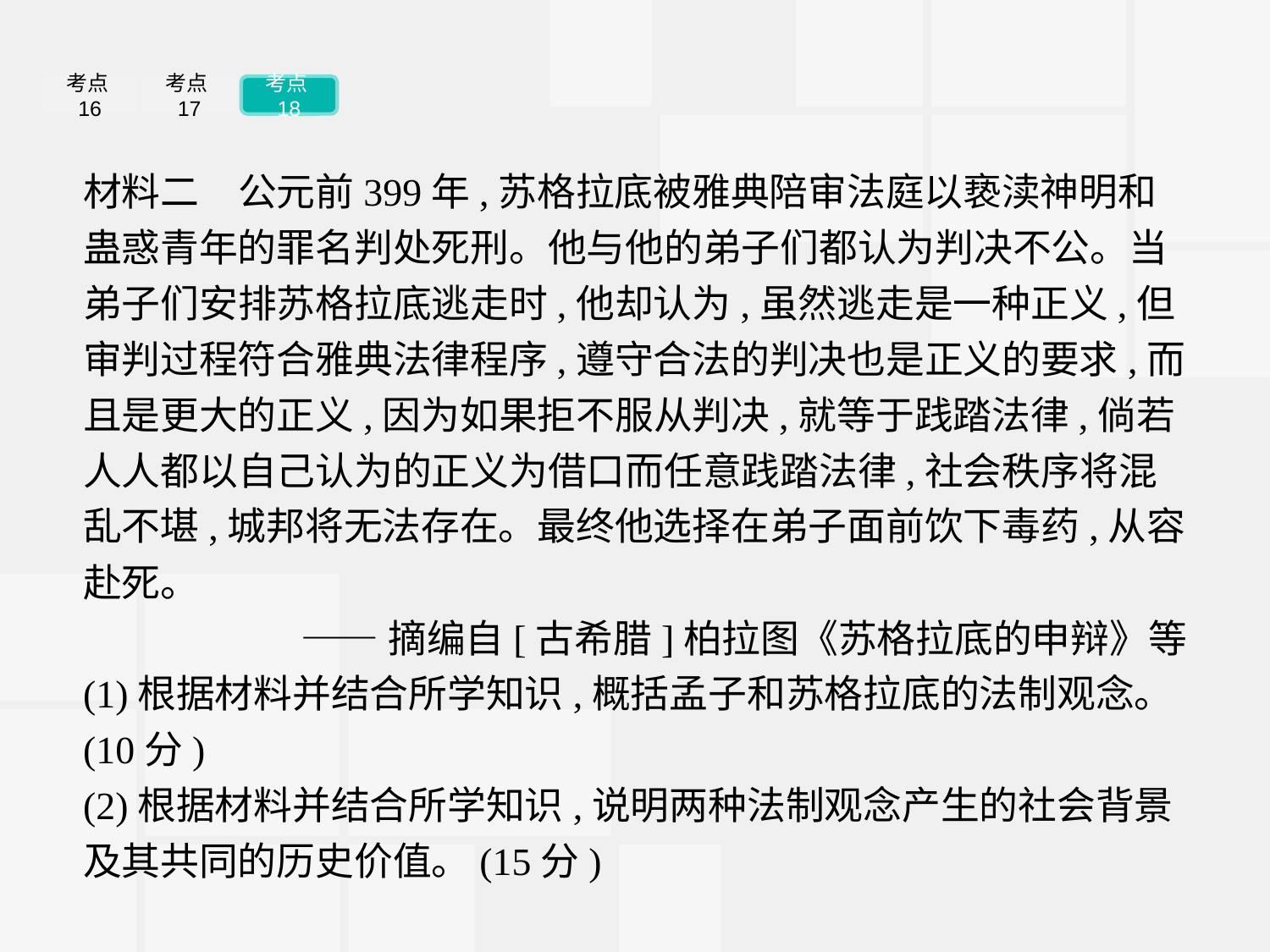

考点16
考点17
考点18
材料二　公元前399年,苏格拉底被雅典陪审法庭以亵渎神明和蛊惑青年的罪名判处死刑。他与他的弟子们都认为判决不公。当弟子们安排苏格拉底逃走时,他却认为,虽然逃走是一种正义,但审判过程符合雅典法律程序,遵守合法的判决也是正义的要求,而且是更大的正义,因为如果拒不服从判决,就等于践踏法律,倘若人人都以自己认为的正义为借口而任意践踏法律,社会秩序将混乱不堪,城邦将无法存在。最终他选择在弟子面前饮下毒药,从容赴死。
——摘编自[古希腊]柏拉图《苏格拉底的申辩》等
(1)根据材料并结合所学知识,概括孟子和苏格拉底的法制观念。(10分)
(2)根据材料并结合所学知识,说明两种法制观念产生的社会背景及其共同的历史价值。(15分)